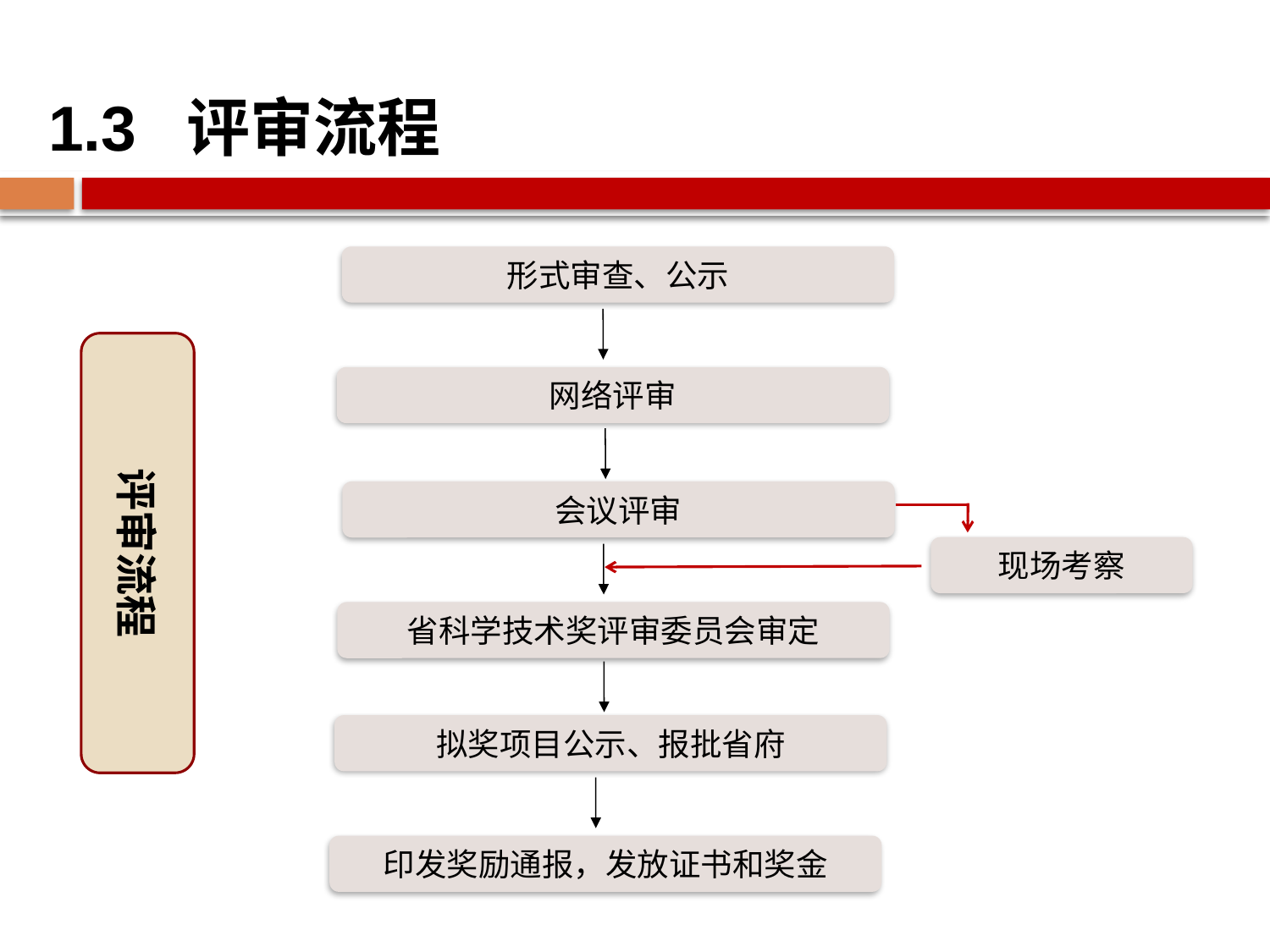

1.3  评审流程
形式审查、公示

评审流程
网络评审

会议评审
现场考察

省科学技术奖评审委员会审定

拟奖项目公示、报批省府

印发奖励通报，发放证书和奖金